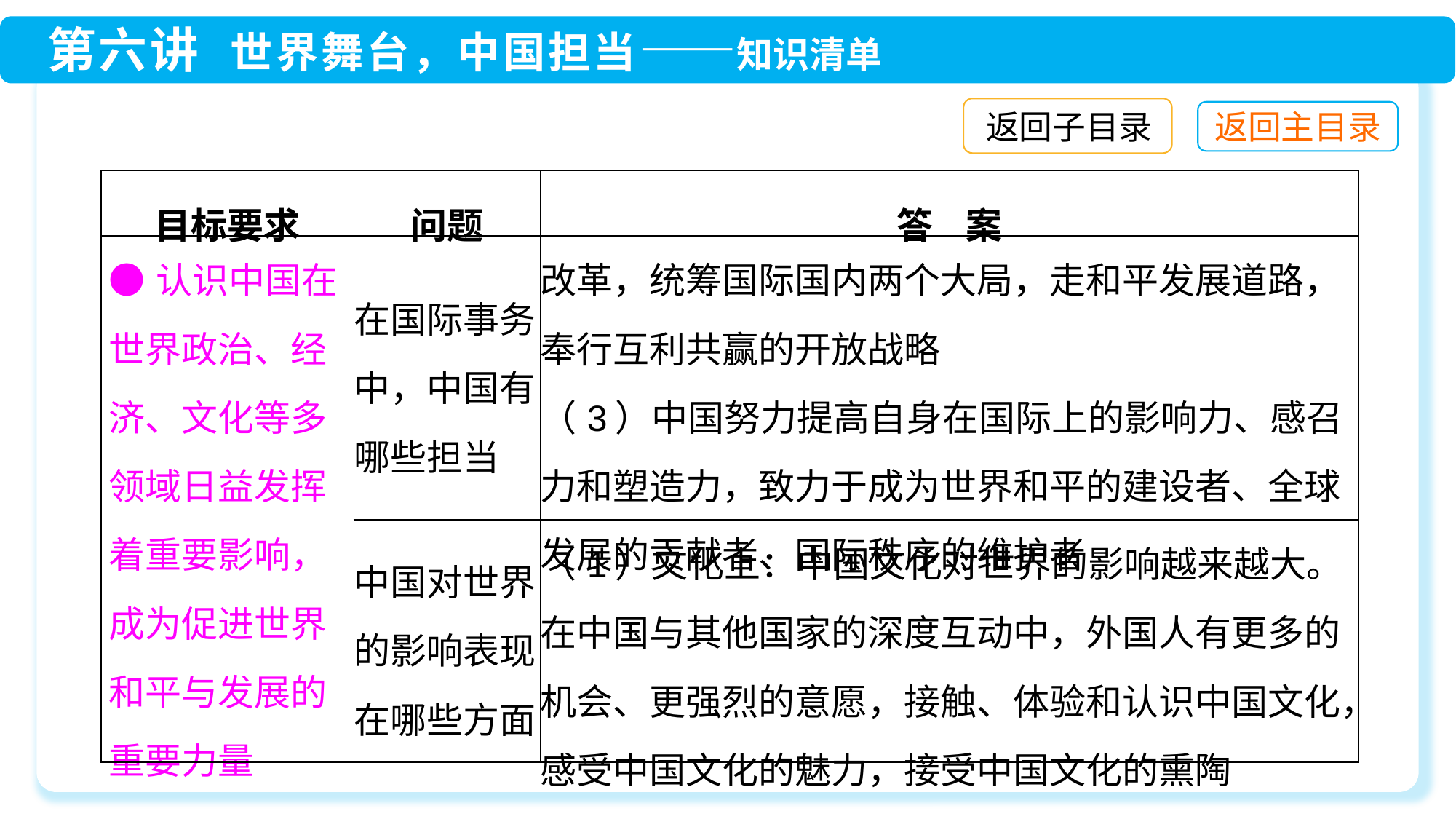

返回子目录
| 目标要求 | 问题 | 答 案 |
| --- | --- | --- |
| ●认识中国在世界政治、经济、文化等多领域日益发挥着重要影响，成为促进世界和平与发展的重要力量 | 在国际事务中，中国有哪些担当 | 改革，统筹国际国内两个大局，走和平发展道路，奉行互利共赢的开放战略 （3）中国努力提高自身在国际上的影响力、感召力和塑造力，致力于成为世界和平的建设者、全球发展的贡献者、国际秩序的维护者 |
|  | 中国对世界的影响表现在哪些方面 | （1）文化上：中国文化对世界的影响越来越大。在中国与其他国家的深度互动中，外国人有更多的机会、更强烈的意愿，接触、体验和认识中国文化，感受中国文化的魅力，接受中国文化的熏陶 |